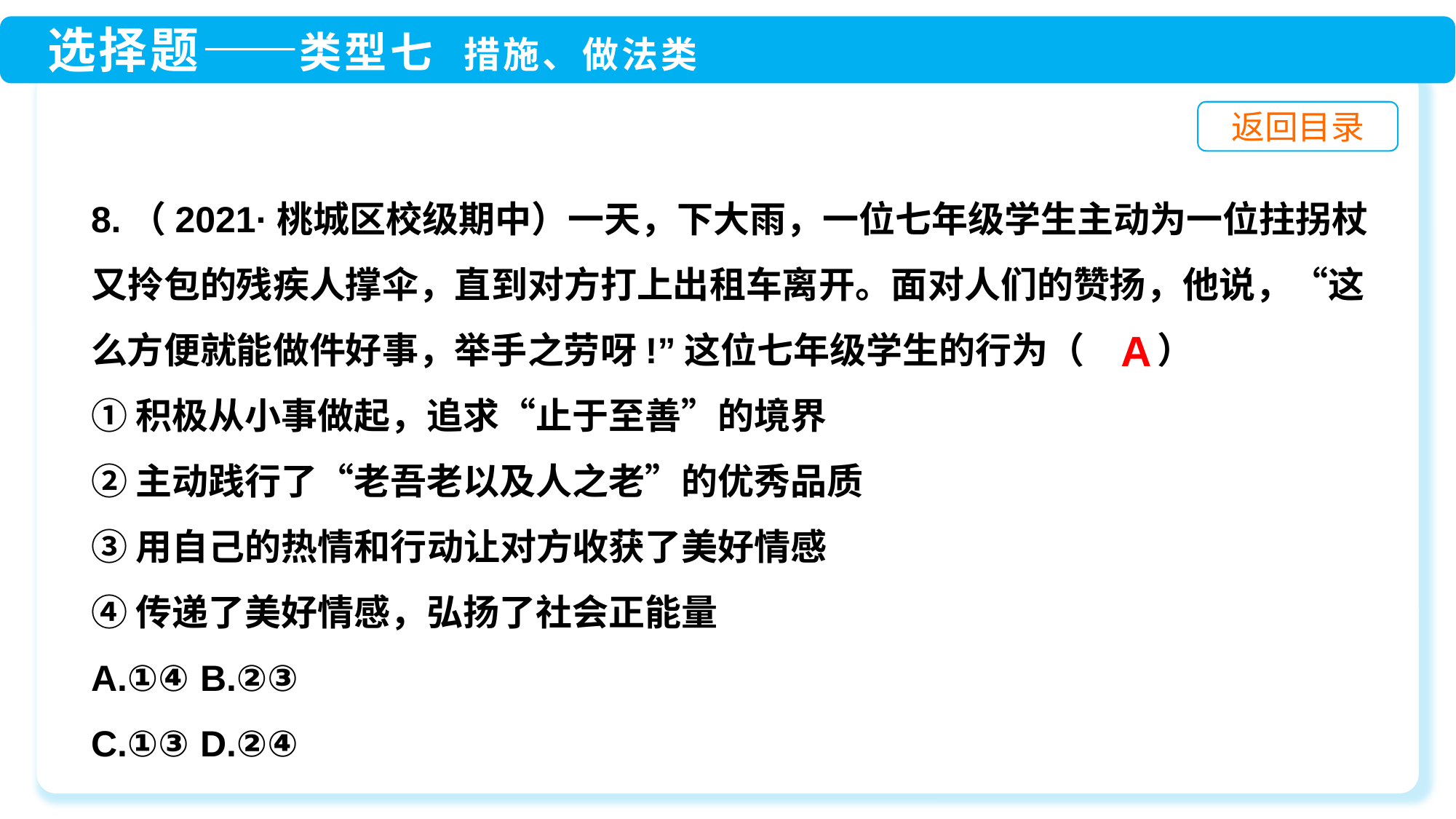

8.（2021·桃城区校级期中）一天，下大雨，一位七年级学生主动为一位拄拐杖又拎包的残疾人撑伞，直到对方打上出租车离开。面对人们的赞扬，他说，“这么方便就能做件好事，举手之劳呀!”这位七年级学生的行为（　　）
①积极从小事做起，追求“止于至善”的境界
②主动践行了“老吾老以及人之老”的优秀品质
③用自己的热情和行动让对方收获了美好情感
④传递了美好情感，弘扬了社会正能量
A.①④	B.②③
C.①③	D.②④

A